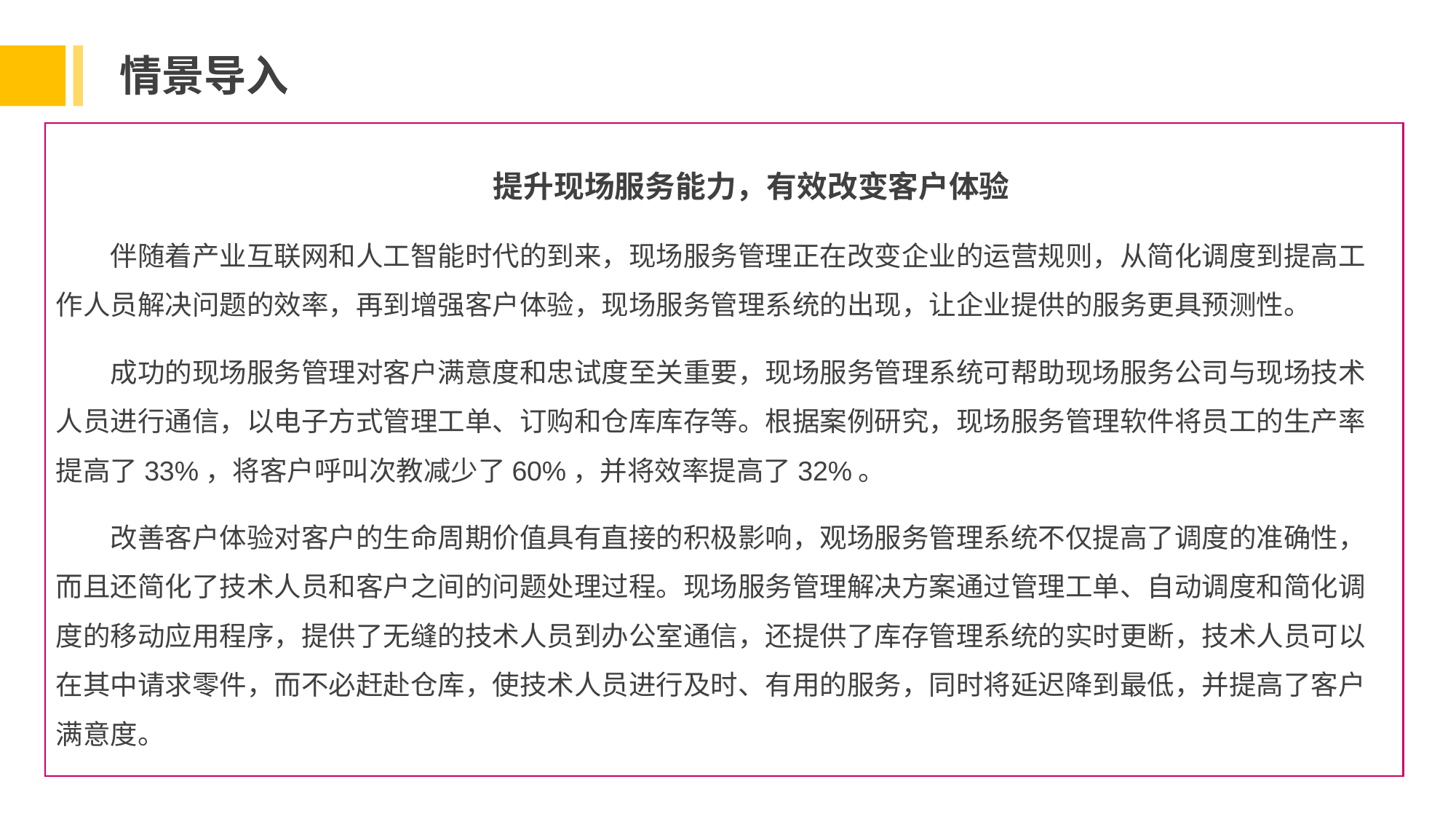

情景导入

提升现场服务能力，有效改变客户体验
伴随着产业互联网和人工智能时代的到来，现场服务管理正在改变企业的运营规则，从简化调度到提高工作人员解决问题的效率，再到增强客户体验，现场服务管理系统的出现，让企业提供的服务更具预测性。
成功的现场服务管理对客户满意度和忠试度至关重要，现场服务管理系统可帮助现场服务公司与现场技术人员进行通信，以电子方式管理工单、订购和仓库库存等。根据案例研究，现场服务管理软件将员工的生产率提高了33%，将客户呼叫次教减少了60%，并将效率提高了32%。
改善客户体验对客户的生命周期价值具有直接的积极影响，观场服务管理系统不仅提高了调度的准确性，而且还简化了技术人员和客户之间的问题处理过程。现场服务管理解决方案通过管理工单、自动调度和简化调度的移动应用程序，提供了无缝的技术人员到办公室通信，还提供了库存管理系统的实时更断，技术人员可以在其中请求零件，而不必赶赴仓库，使技术人员进行及时、有用的服务，同时将延迟降到最低，并提高了客户满意度。